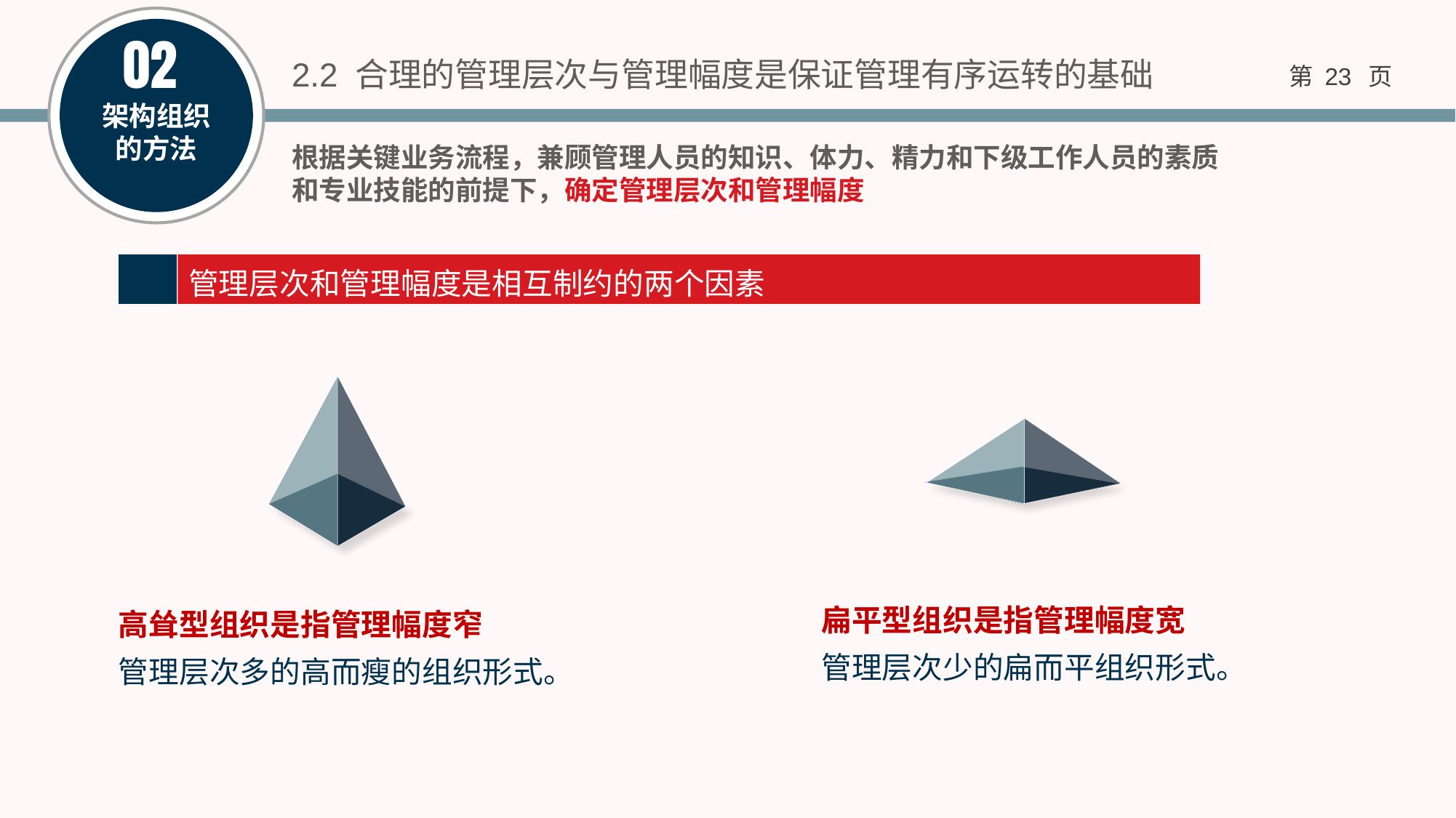

2.2 合理的管理层次与管理幅度是保证管理有序运转的基础
根据关键业务流程，兼顾管理人员的知识、体力、精力和下级工作人员的素质和专业技能的前提下，确定管理层次和管理幅度

管理层次和管理幅度是相互制约的两个因素

高耸型组织是指管理幅度窄
管理层次多的高而瘦的组织形式。

扁平型组织是指管理幅度宽
管理层次少的扁而平组织形式。